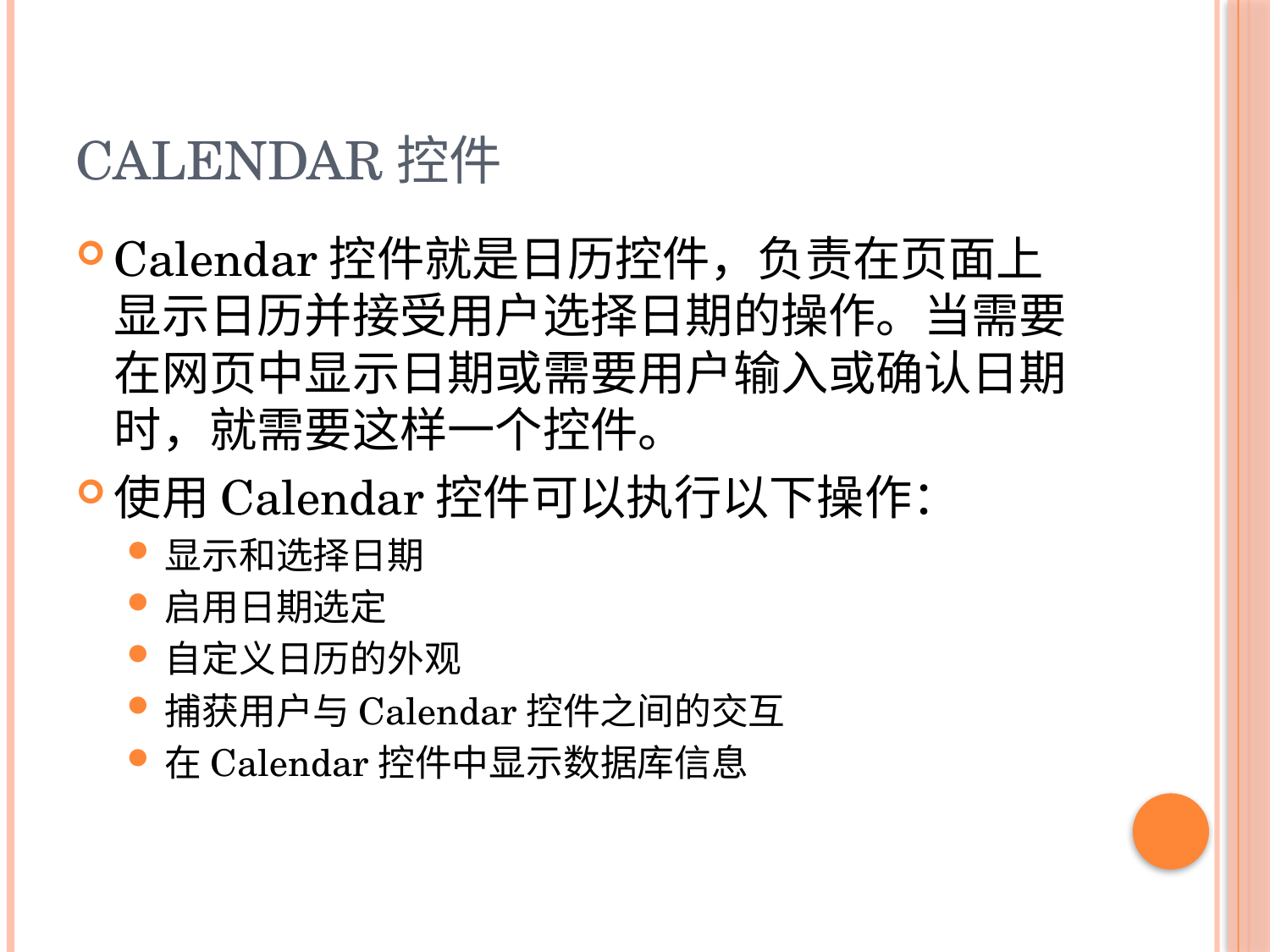

# Calendar控件
Calendar控件就是日历控件，负责在页面上显示日历并接受用户选择日期的操作。当需要在网页中显示日期或需要用户输入或确认日期时，就需要这样一个控件。
使用Calendar控件可以执行以下操作：
显示和选择日期
启用日期选定
自定义日历的外观
捕获用户与Calendar控件之间的交互
在Calendar控件中显示数据库信息
66